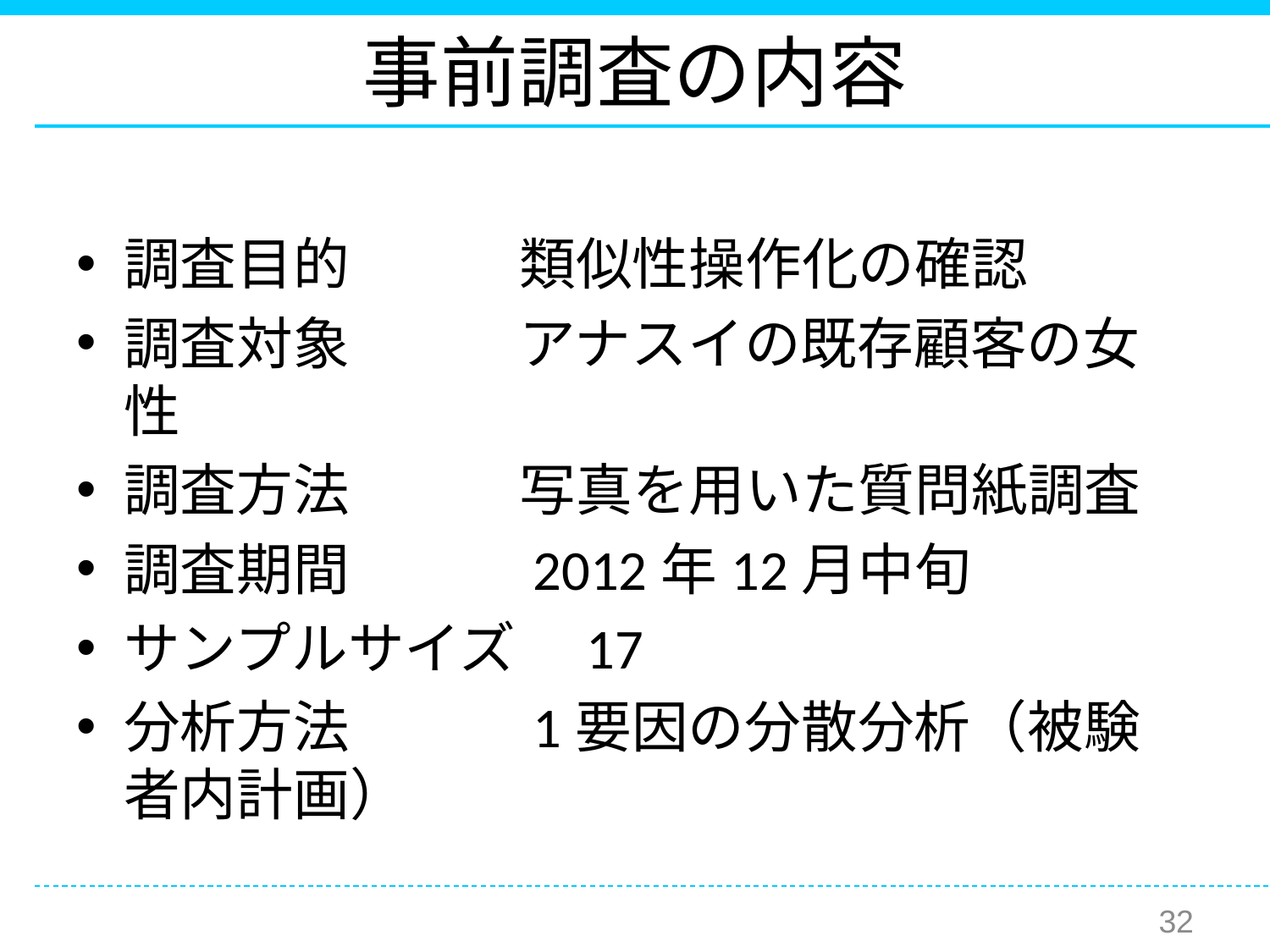

# 事前調査の内容
調査目的　　　類似性操作化の確認
調査対象　　　アナスイの既存顧客の女性
調査方法　　　写真を用いた質問紙調査
調査期間　　　2012年12月中旬
サンプルサイズ　17
分析方法　　　1要因の分散分析（被験者内計画）
32